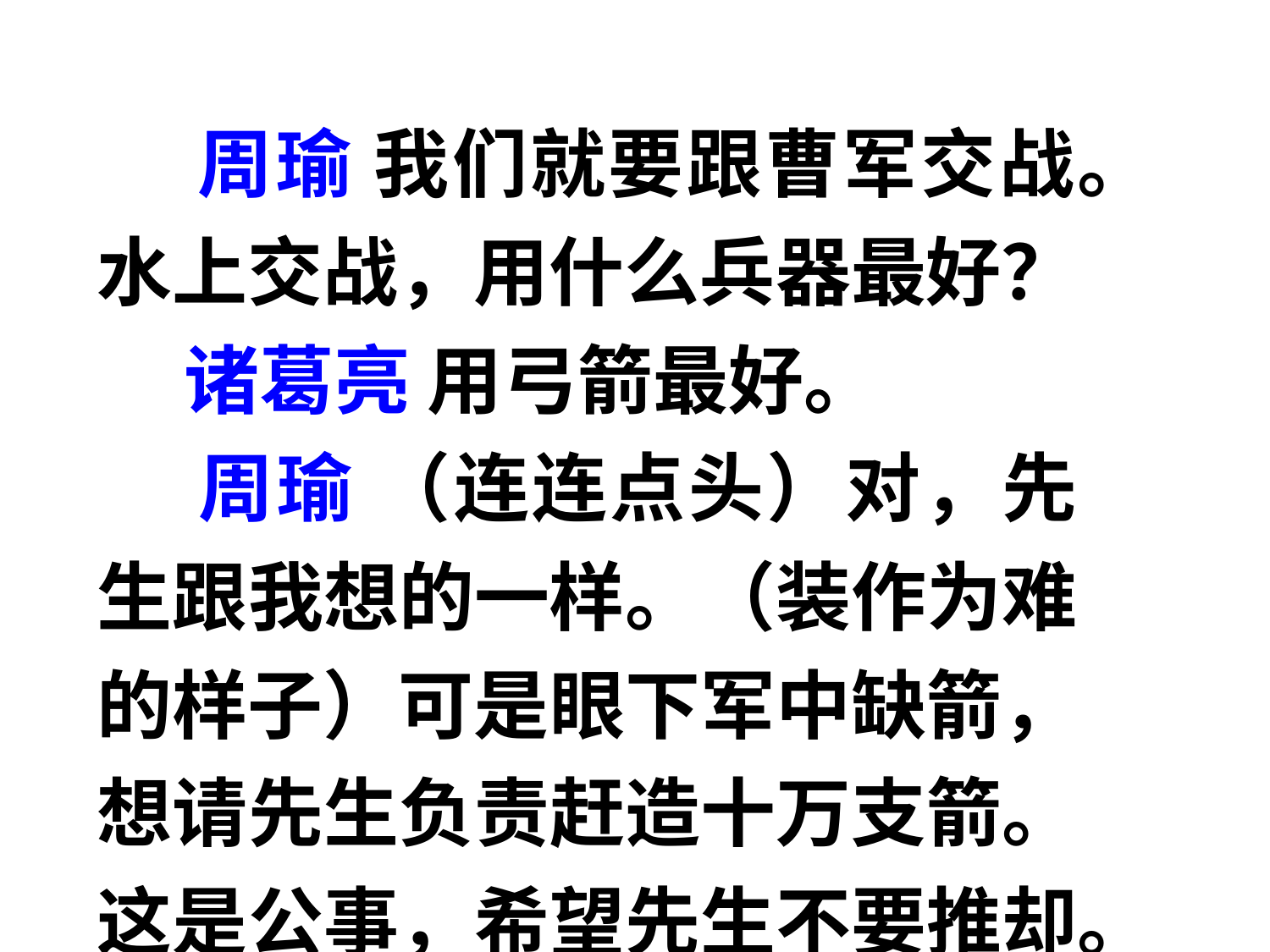

周瑜 我们就要跟曹军交战。水上交战，用什么兵器最好？
    诸葛亮 用弓箭最好。
    周瑜 （连连点头）对，先生跟我想的一样。（装作为难的样子）可是眼下军中缺箭，想请先生负责赶造十万支箭。这是公事，希望先生不要推却。